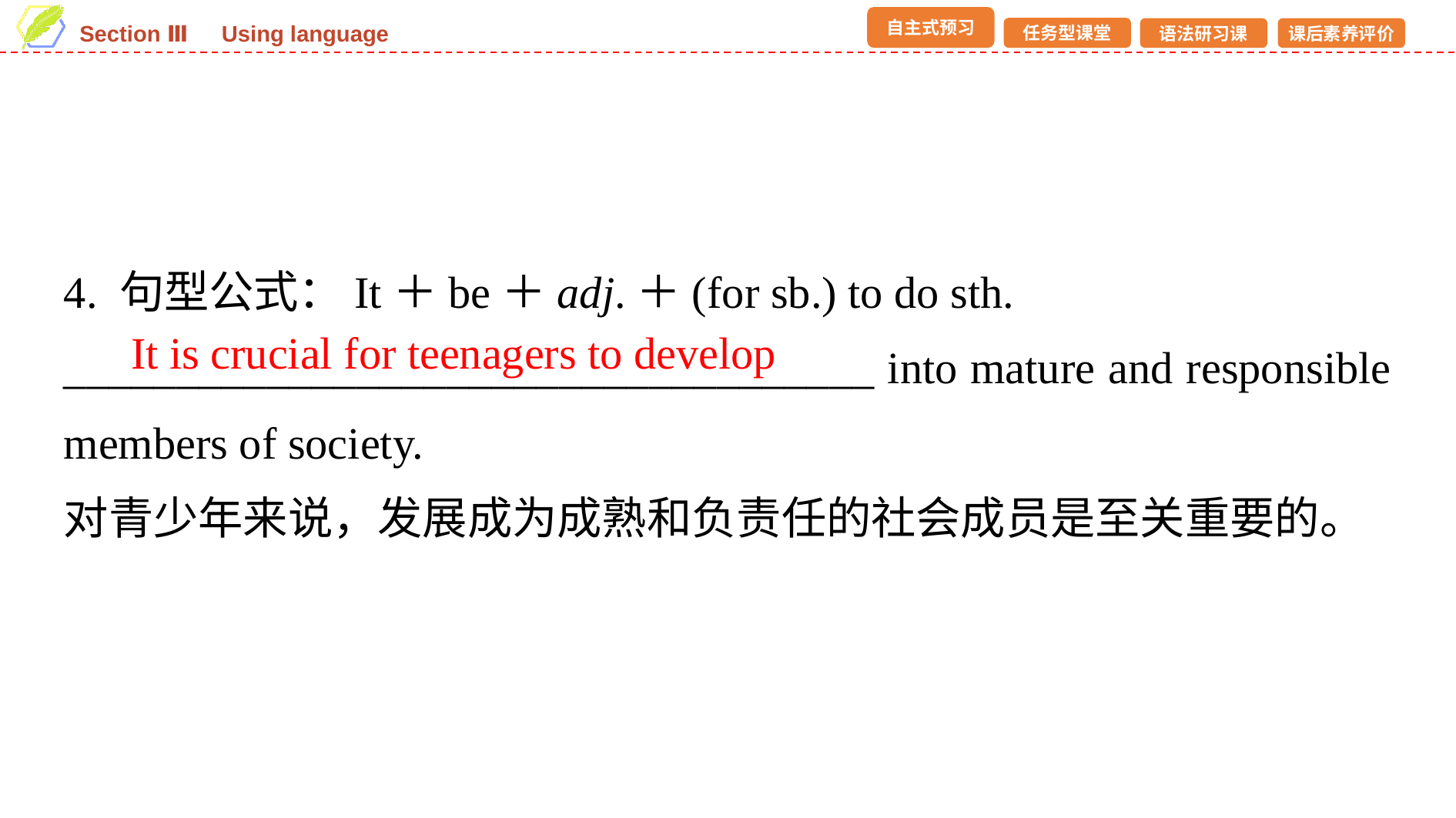

4. 句型公式：It＋be＋adj.＋(for sb.) to do sth.
____________________________________ into mature and responsible members of society.
对青少年来说，发展成为成熟和负责任的社会成员是至关重要的。
It is crucial for teenagers to develop